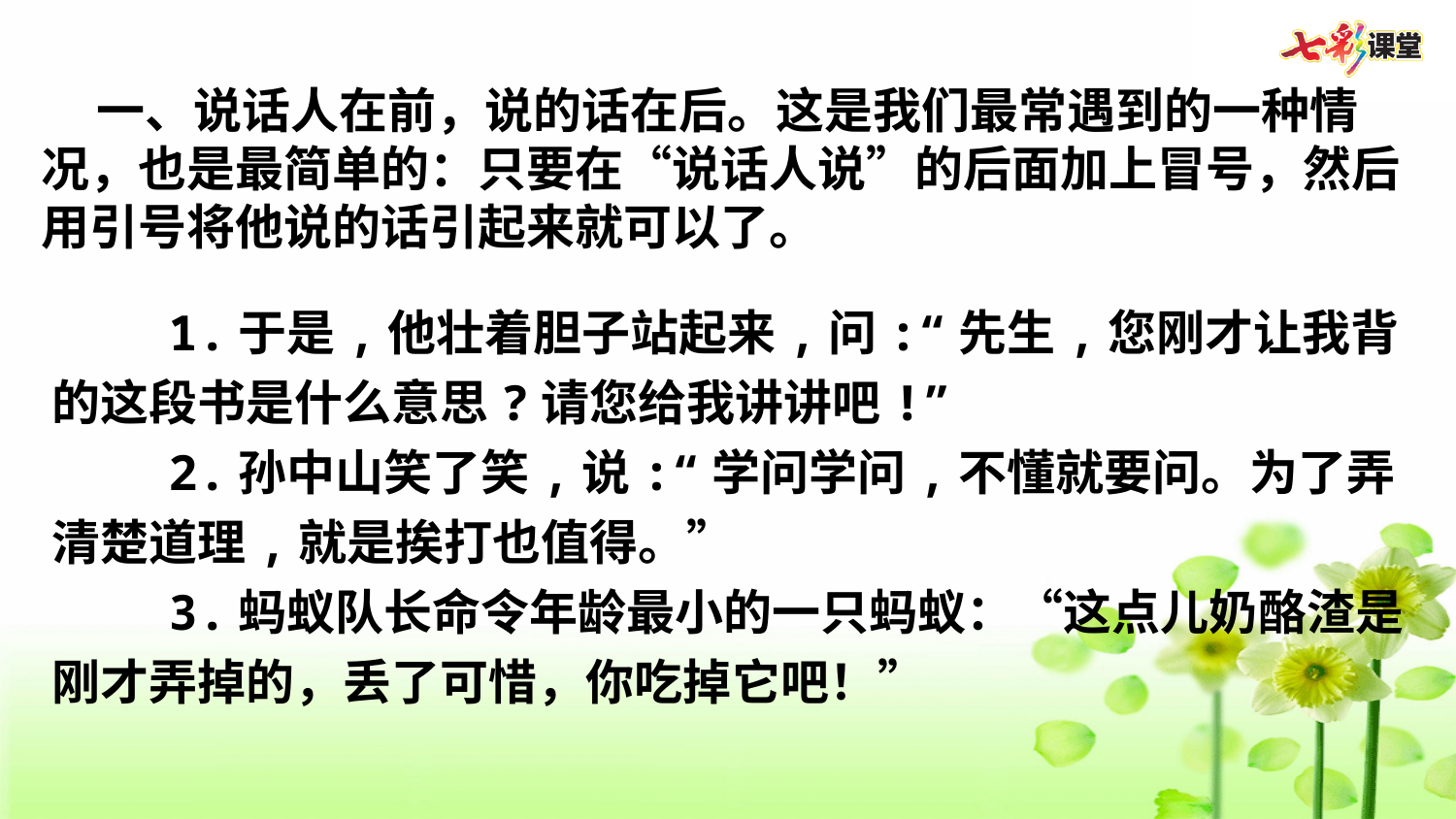

一、说话人在前，说的话在后。这是我们最常遇到的一种情况，也是最简单的：只要在“说话人说”的后面加上冒号，然后用引号将他说的话引起来就可以了。
    1.于是,他壮着胆子站起来,问:“先生,您刚才让我背的这段书是什么意思?请您给我讲讲吧!”
    2.孙中山笑了笑,说:“学问学问,不懂就要问。为了弄清楚道理,就是挨打也值得。”
    3.蚂蚁队长命令年龄最小的一只蚂蚁：“这点儿奶酪渣是刚才弄掉的，丢了可惜，你吃掉它吧！”